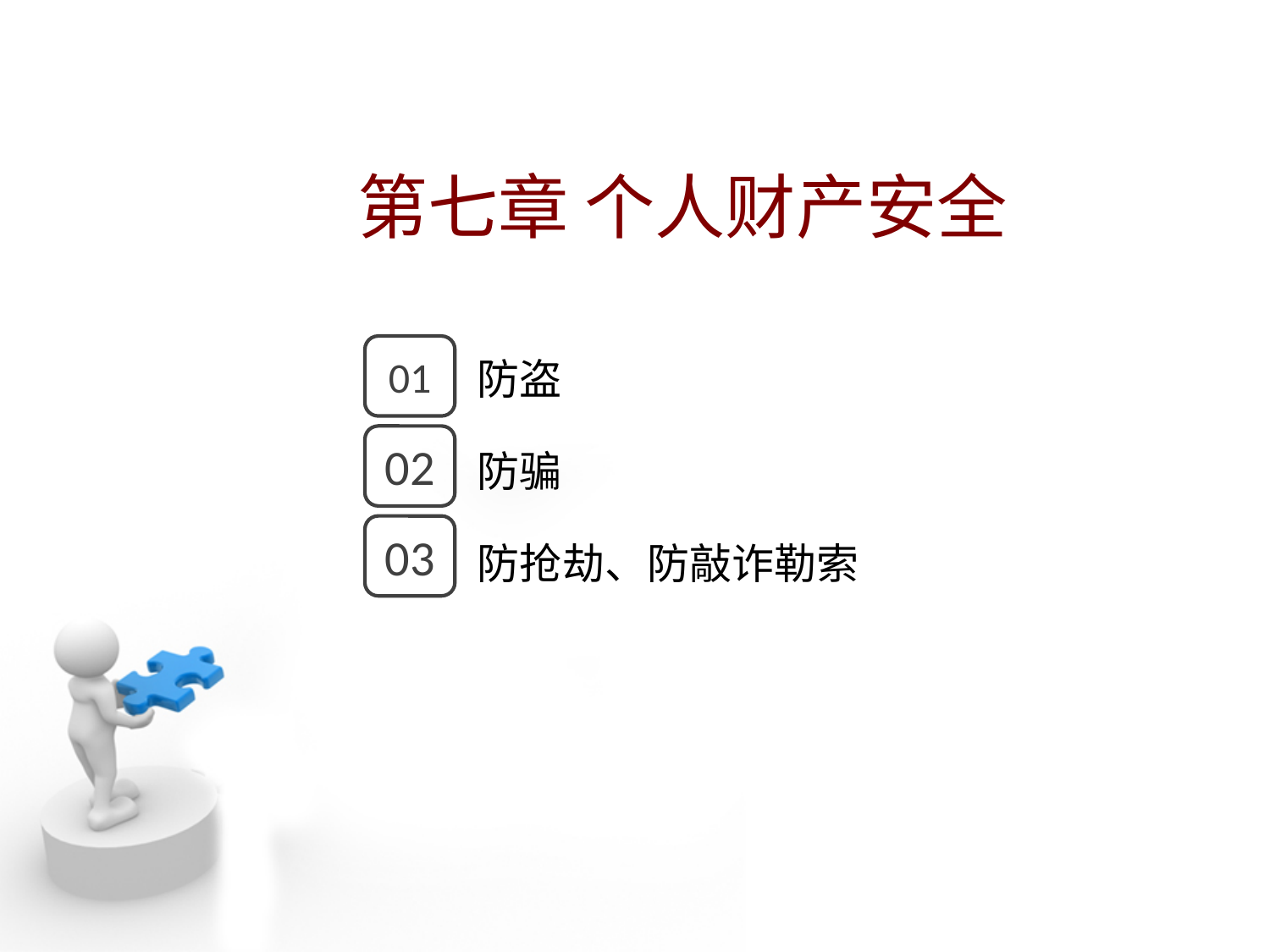

第七章 个人财产安全

点击添加文本
01
防盗
点击添加文本
02
防骗
03
防抢劫、防敲诈勒索
点击添加文本
点击添加文本